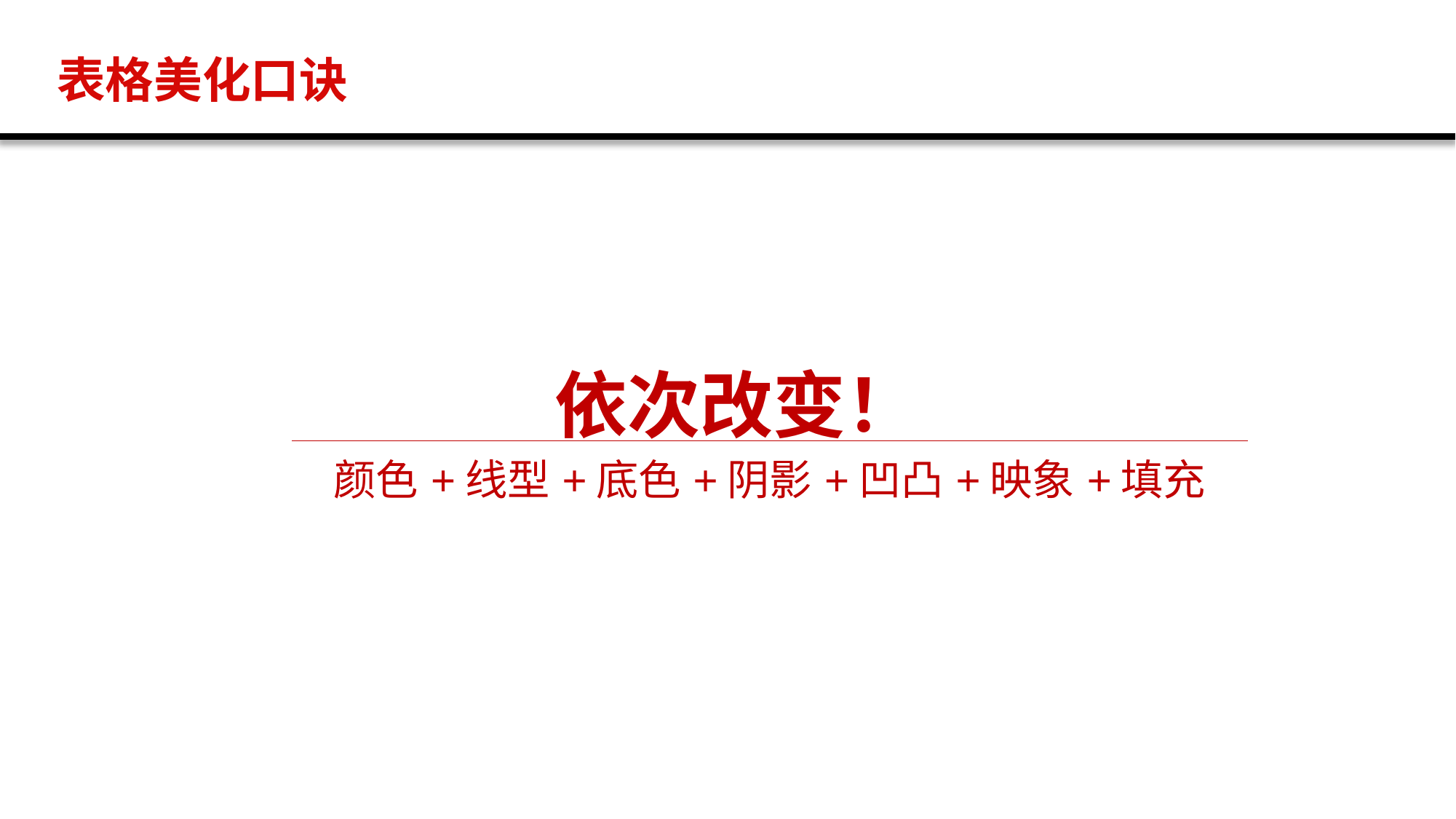

表格美化口诀
| 依次改变！ |
| --- |
| 颜色+线型+底色+阴影+凹凸+映象+填充 |